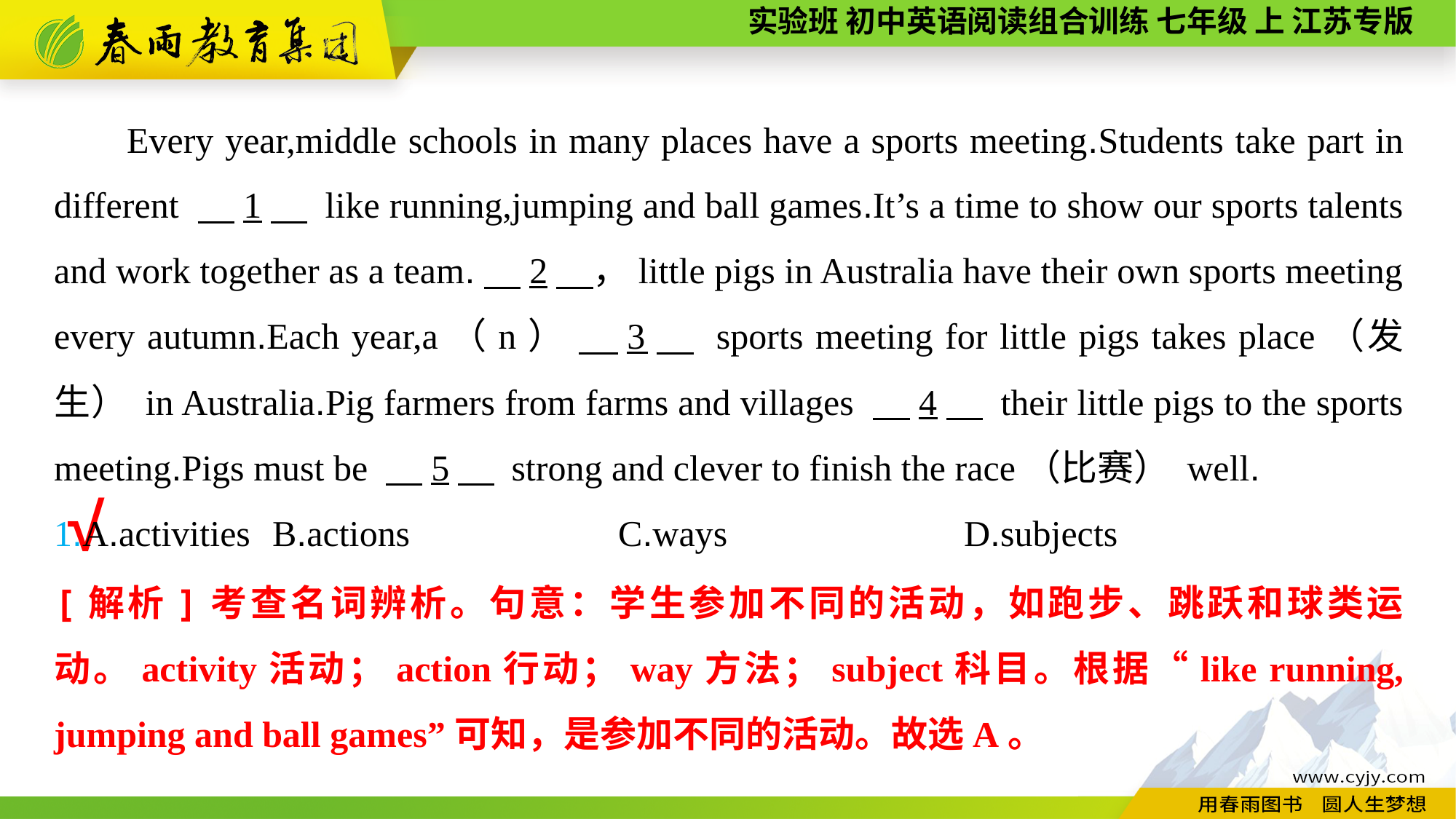

Every year,middle schools in many places have a sports meeting.Students take part in different 　1　 like running,jumping and ball games.It’s a time to show our sports talents and work together as a team.　2　，little pigs in Australia have their own sports meeting every autumn.Each year,a（n） 　3　 sports meeting for little pigs takes place（发生） in Australia.Pig farmers from farms and villages 　4　 their little pigs to the sports meeting.Pigs must be 　5　 strong and clever to finish the race（比赛） well.
1.A.activities	B.actions		  C.ways		    D.subjects
√
[解析]考查名词辨析。句意：学生参加不同的活动，如跑步、跳跃和球类运动。activity活动；action行动；way方法；subject科目。根据“like running, jumping and ball games”可知，是参加不同的活动。故选A。